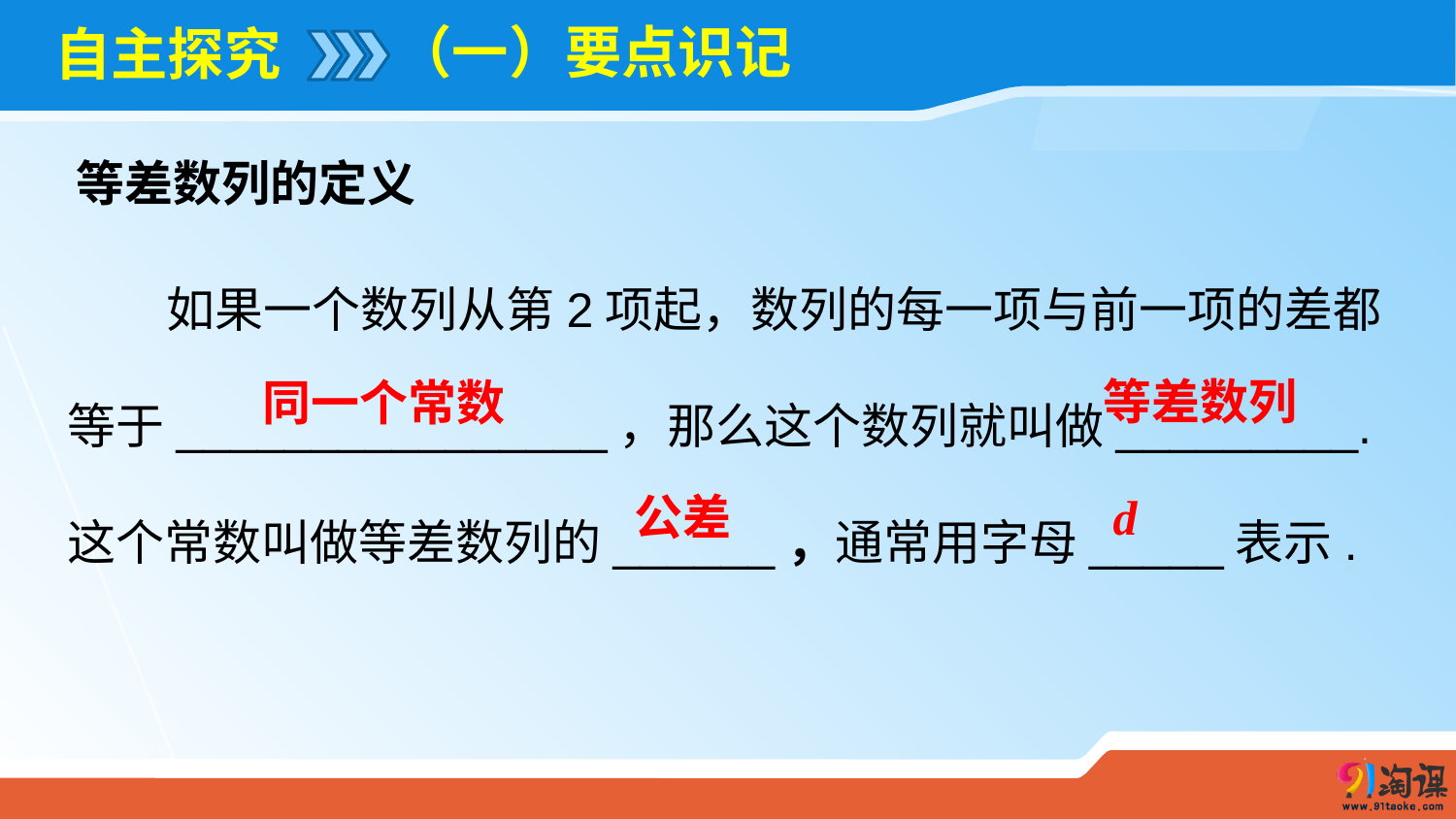

（一）要点识记
# 自主探究
等差数列的定义
        如果一个数列从第2项起，数列的每一项与前一项的差都
等于________________，那么这个数列就叫做_________.
这个常数叫做等差数列的______，通常用字母_____表示.
等差数列
同一个常数
公差
d